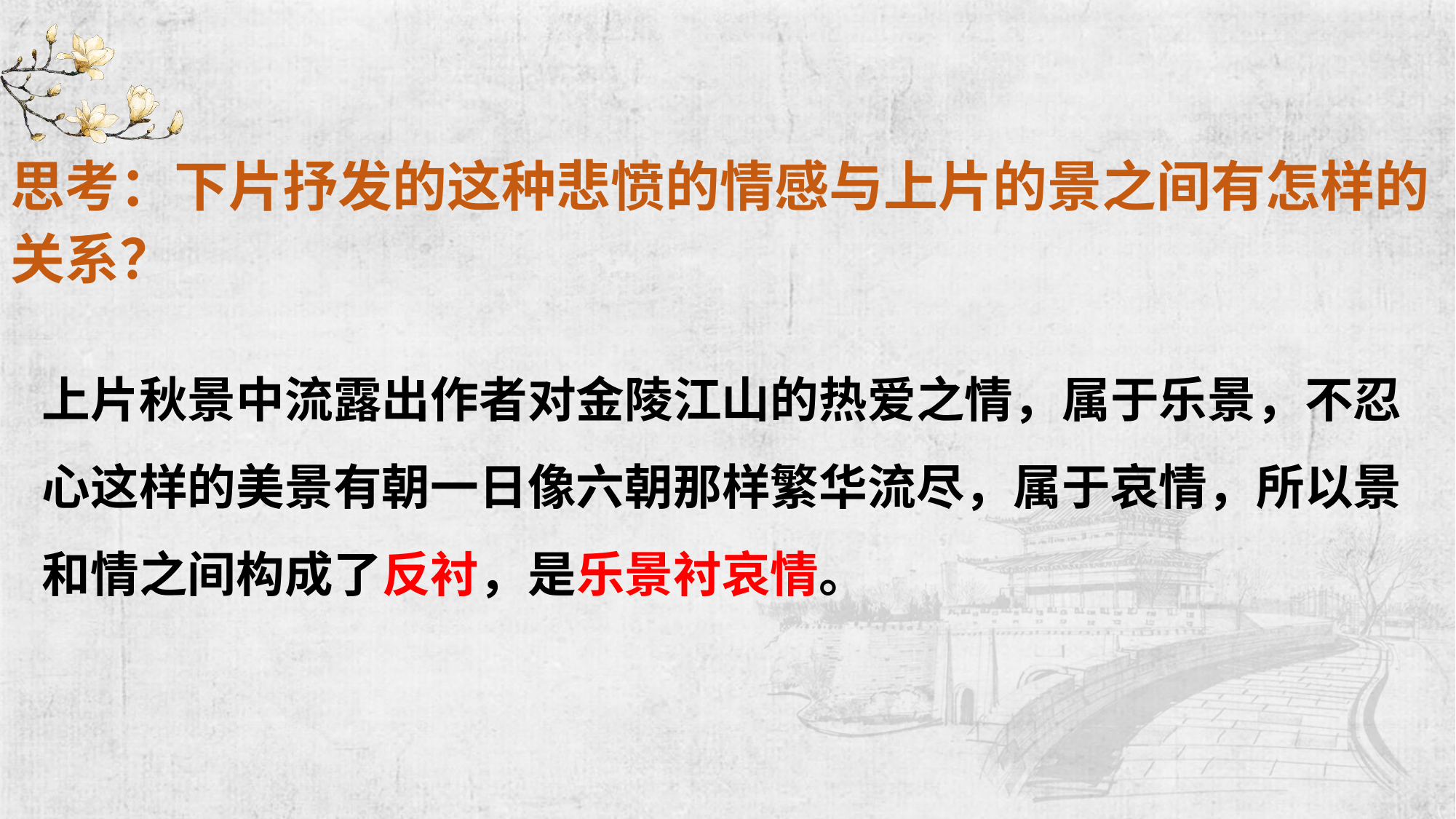

思考：下片抒发的这种悲愤的情感与上片的景之间有怎样的关系？
上片秋景中流露出作者对金陵江山的热爱之情，属于乐景，不忍心这样的美景有朝一日像六朝那样繁华流尽，属于哀情，所以景和情之间构成了反衬，是乐景衬哀情。